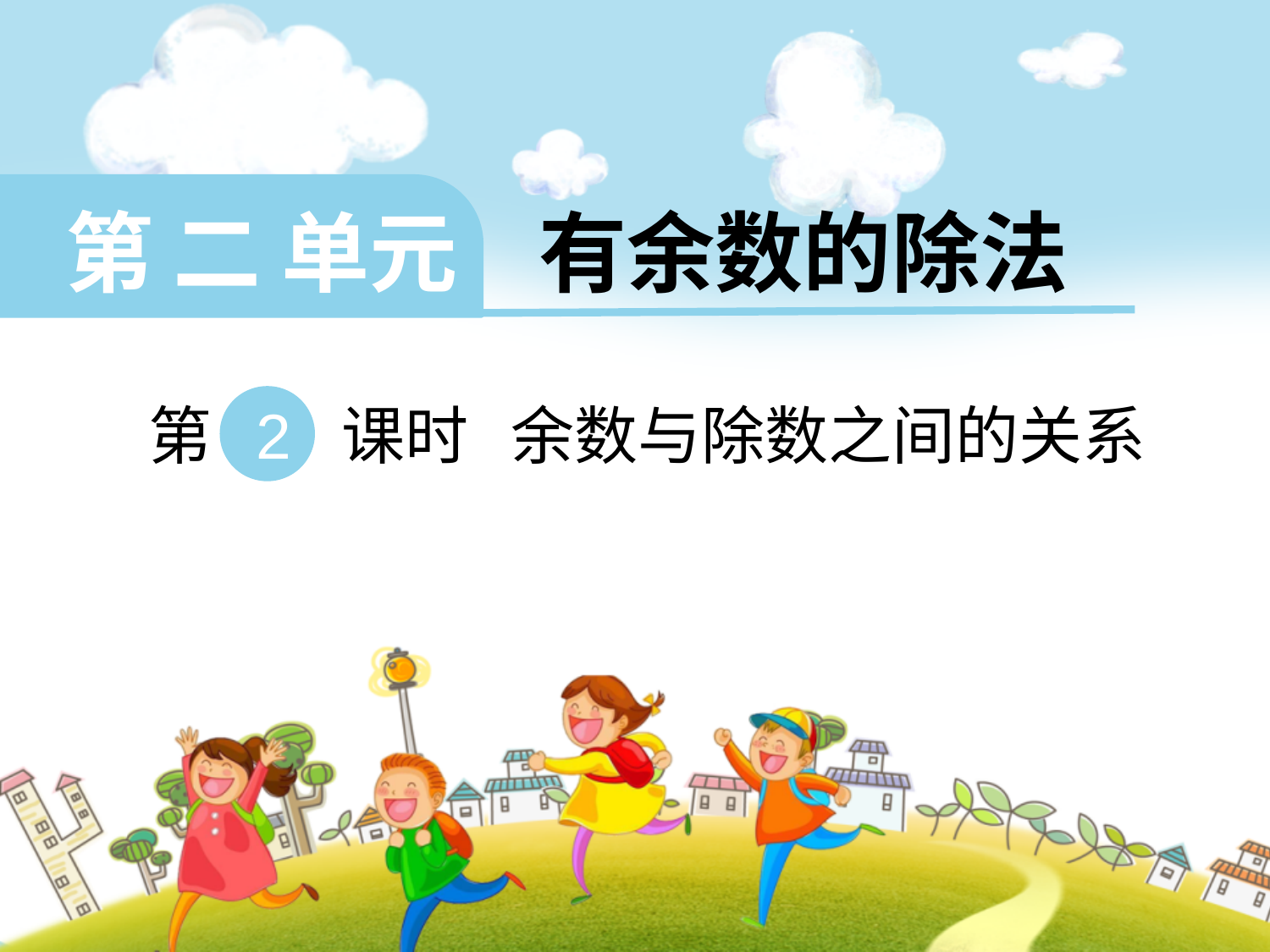

第 二 单元    有余数的除法

  第  2  课时   余数与除数之间的关系